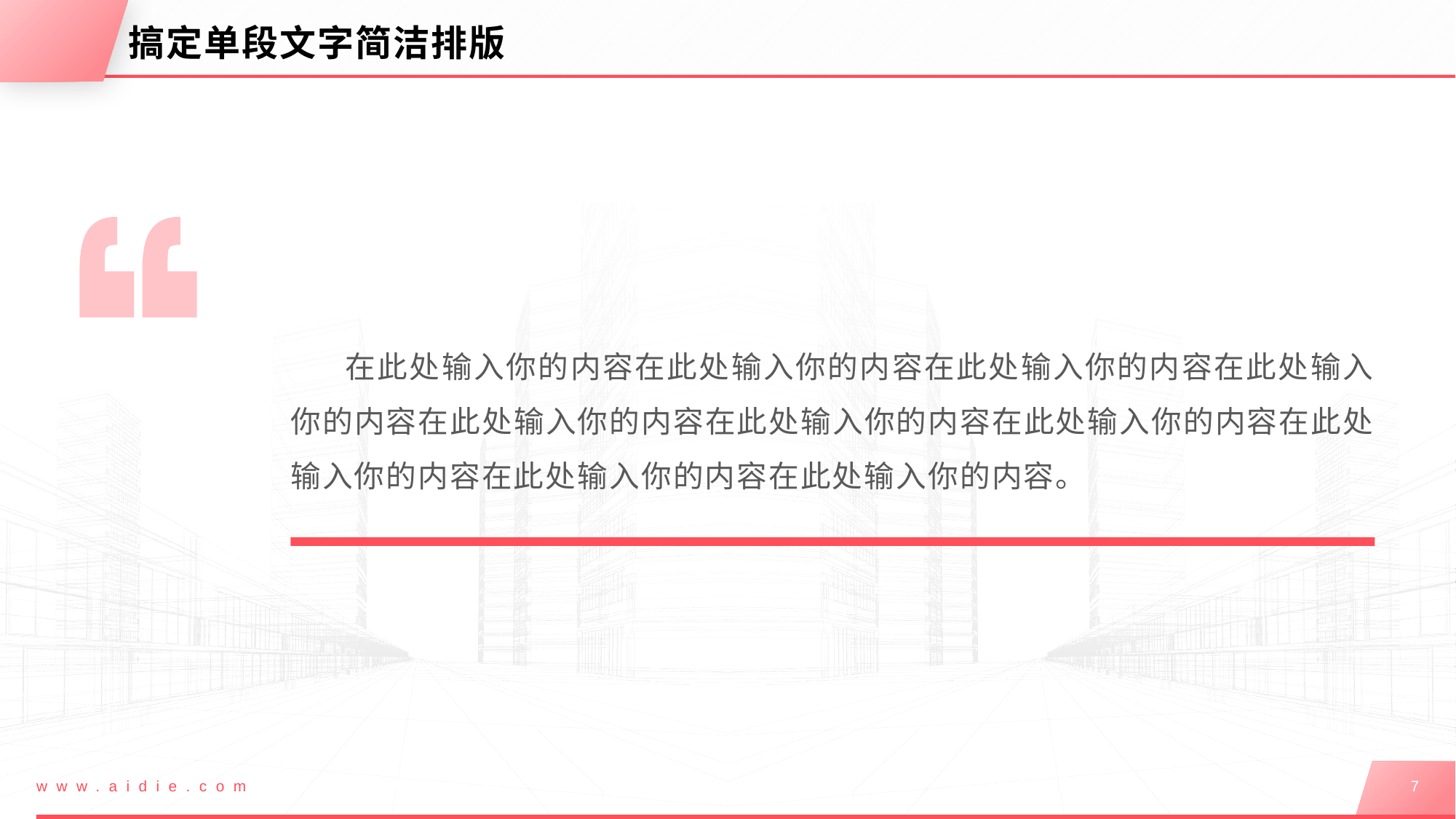

# 搞定单段文字简洁排版

在此处输入你的内容在此处输入你的内容在此处输入你的内容在此处输入你的内容在此处输入你的内容在此处输入你的内容在此处输入你的内容在此处输入你的内容在此处输入你的内容在此处输入你的内容。

www.aidie.com
7